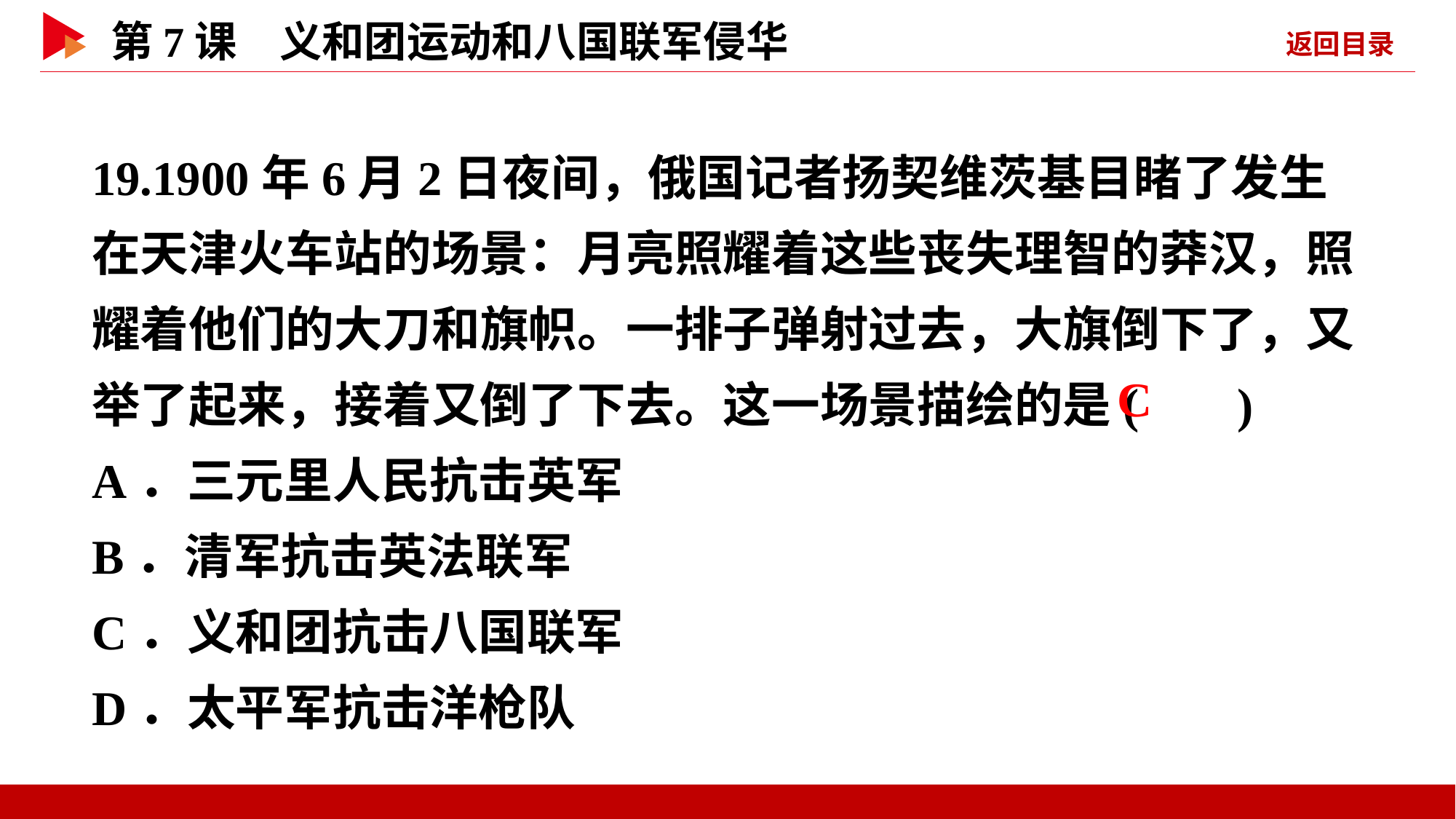

19.1900年6月2日夜间，俄国记者扬契维茨基目睹了发生在天津火车站的场景：月亮照耀着这些丧失理智的莽汉，照耀着他们的大刀和旗帜。一排子弹射过去，大旗倒下了，又举了起来，接着又倒了下去。这一场景描绘的是(        )
A．三元里人民抗击英军
B．清军抗击英法联军
C．义和团抗击八国联军
D．太平军抗击洋枪队
   C